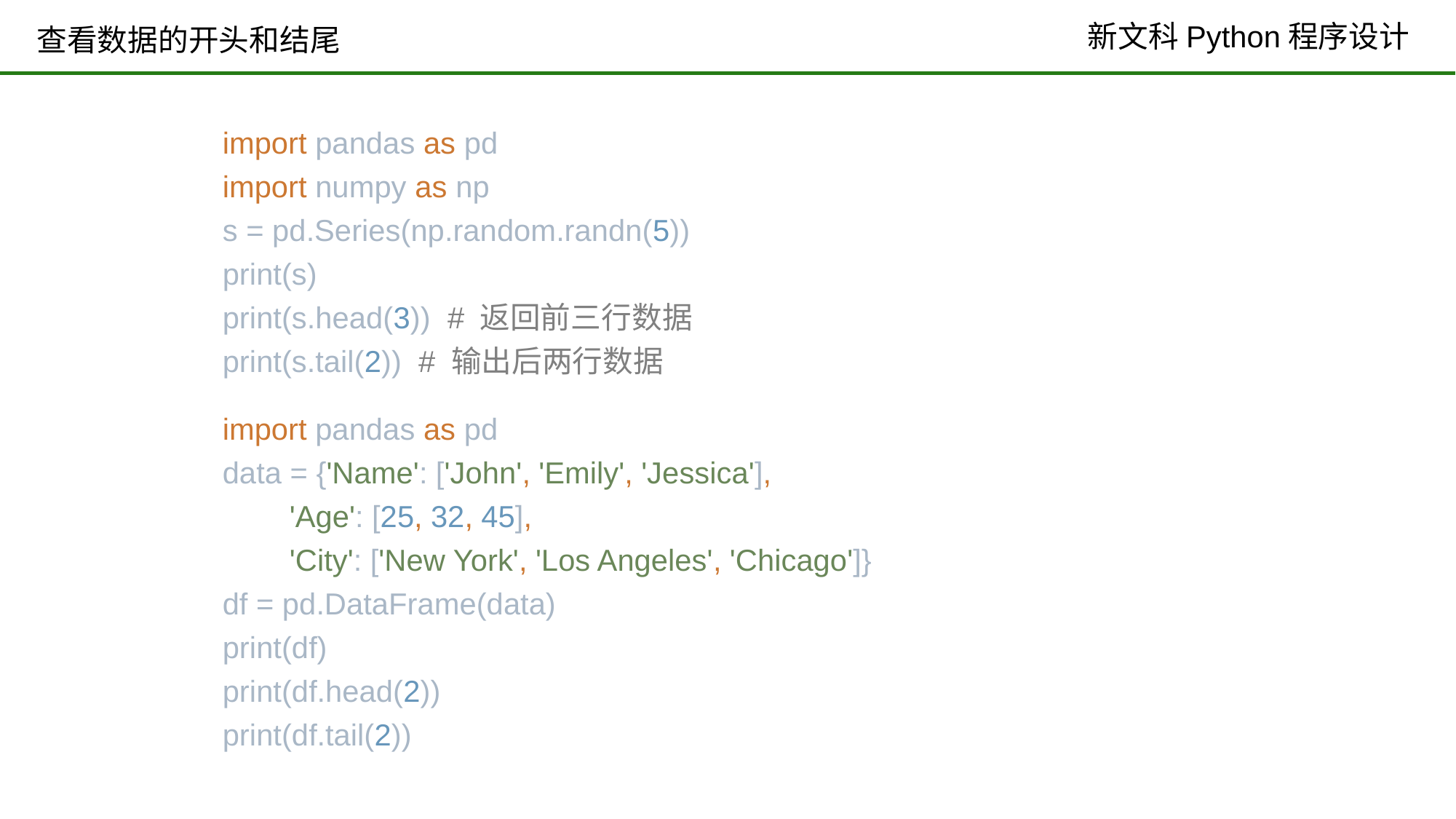

# 查看数据的开头和结尾
import pandas as pd
import numpy as np
s = pd.Series(np.random.randn(5))
print(s)
print(s.head(3))  # 返回前三行数据
print(s.tail(2))  # 输出后两行数据
import pandas as pd
data = {'Name': ['John', 'Emily', 'Jessica'],
        'Age': [25, 32, 45],
        'City': ['New York', 'Los Angeles', 'Chicago']}
df = pd.DataFrame(data)
print(df)
print(df.head(2))
print(df.tail(2))